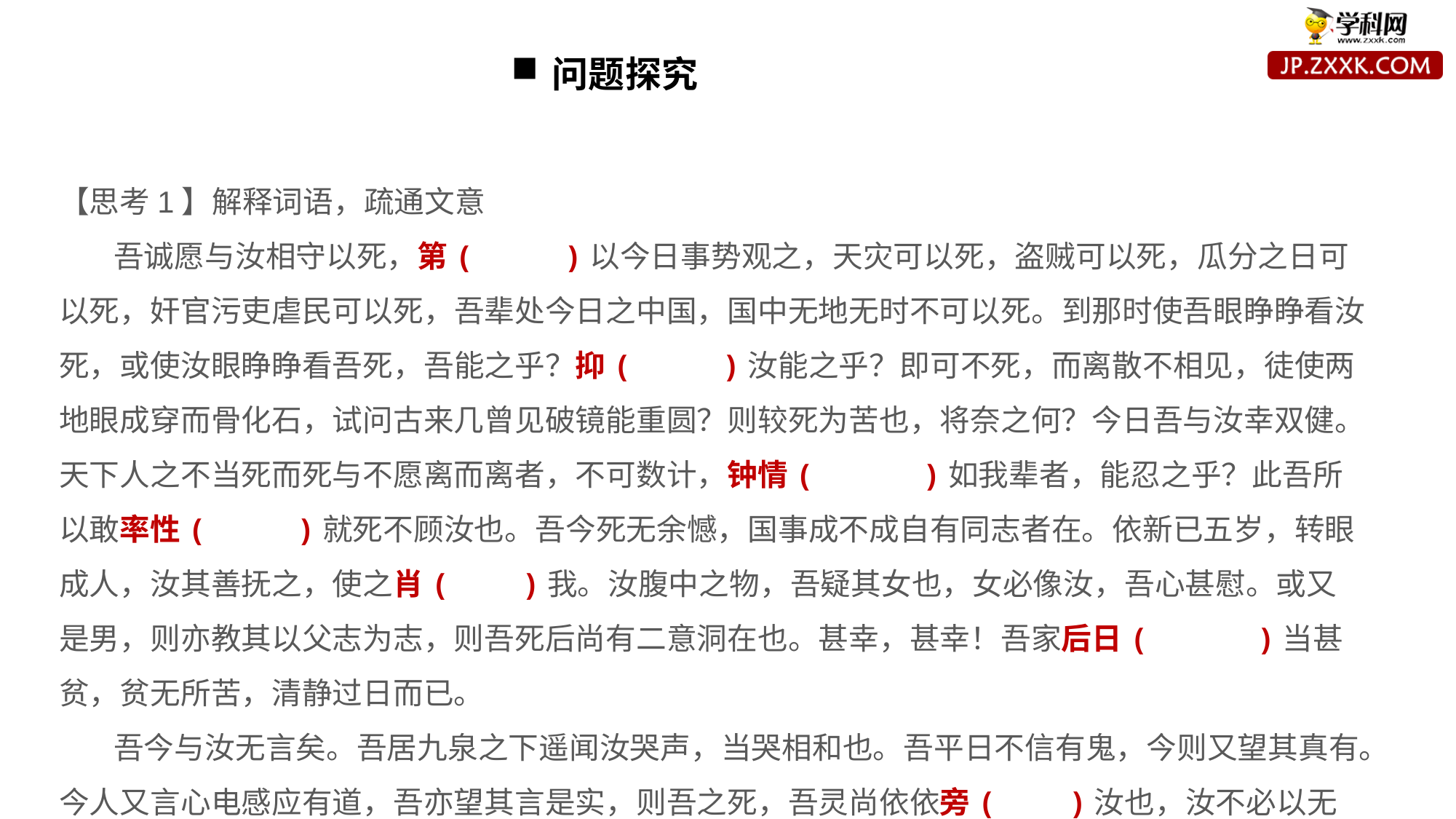

问题探究

【思考1】解释词语，疏通文意
吾诚愿与汝相守以死，第(     )以今日事势观之，天灾可以死，盗贼可以死，瓜分之日可以死，奸官污吏虐民可以死，吾辈处今日之中国，国中无地无时不可以死。到那时使吾眼睁睁看汝死，或使汝眼睁睁看吾死，吾能之乎？抑(     )汝能之乎？即可不死，而离散不相见，徒使两地眼成穿而骨化石，试问古来几曾见破镜能重圆？则较死为苦也，将奈之何？今日吾与汝幸双健。天下人之不当死而死与不愿离而离者，不可数计，钟情(      )如我辈者，能忍之乎？此吾所以敢率性(     )就死不顾汝也。吾今死无余憾，国事成不成自有同志者在。依新已五岁，转眼成人，汝其善抚之，使之肖(    )我。汝腹中之物，吾疑其女也，女必像汝，吾心甚慰。或又是男，则亦教其以父志为志，则吾死后尚有二意洞在也。甚幸，甚幸！吾家后日(      )当甚贫，贫无所苦，清静过日而已。
吾今与汝无言矣。吾居九泉之下遥闻汝哭声，当哭相和也。吾平日不信有鬼，今则又望其真有。今人又言心电感应有道，吾亦望其言是实，则吾之死，吾灵尚依依旁(    )汝也，汝不必以无侣悲。